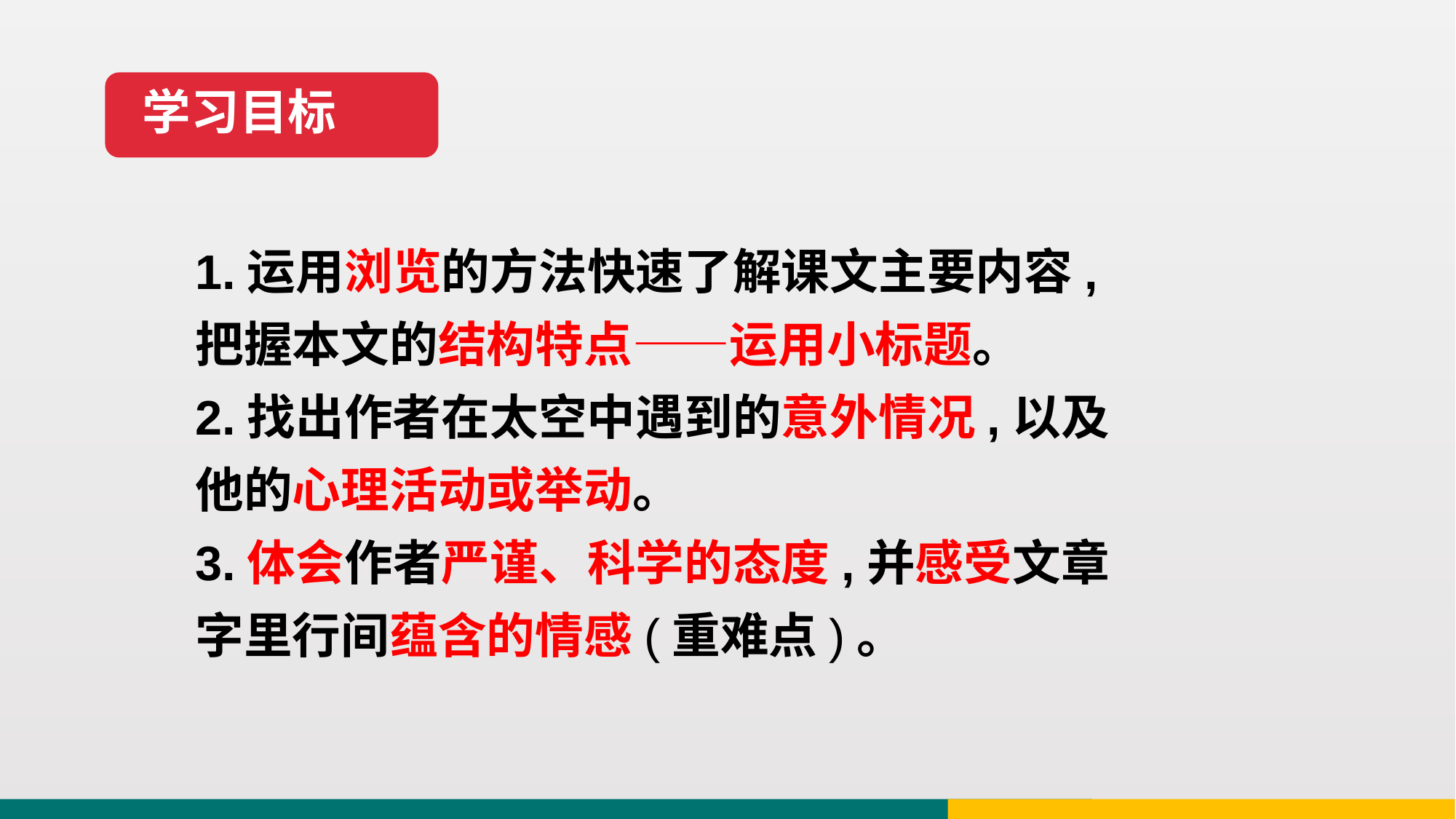

学习目标
1.运用浏览的方法快速了解课文主要内容,把握本文的结构特点——运用小标题。
2.找出作者在太空中遇到的意外情况,以及他的心理活动或举动。
3.体会作者严谨、科学的态度,并感受文章字里行间蕴含的情感(重难点)。